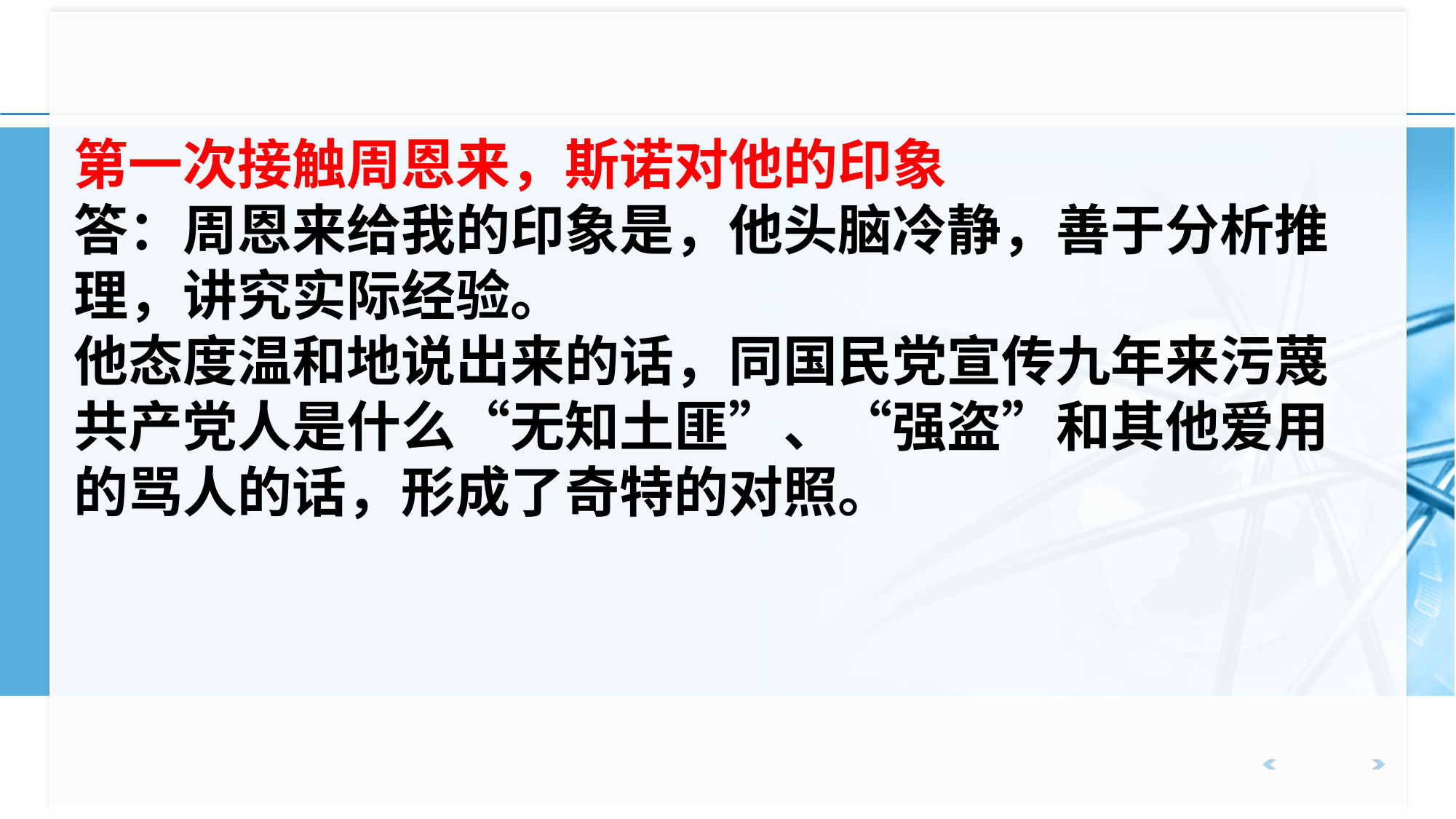

第一次接触周恩来，斯诺对他的印象
答：周恩来给我的印象是，他头脑冷静，善于分析推理，讲究实际经验。他态度温和地说出来的话，同国民党宣传九年来污蔑共产党人是什么“无知土匪”、“强盗”和其他爱用的骂人的话，形成了奇特的对照。